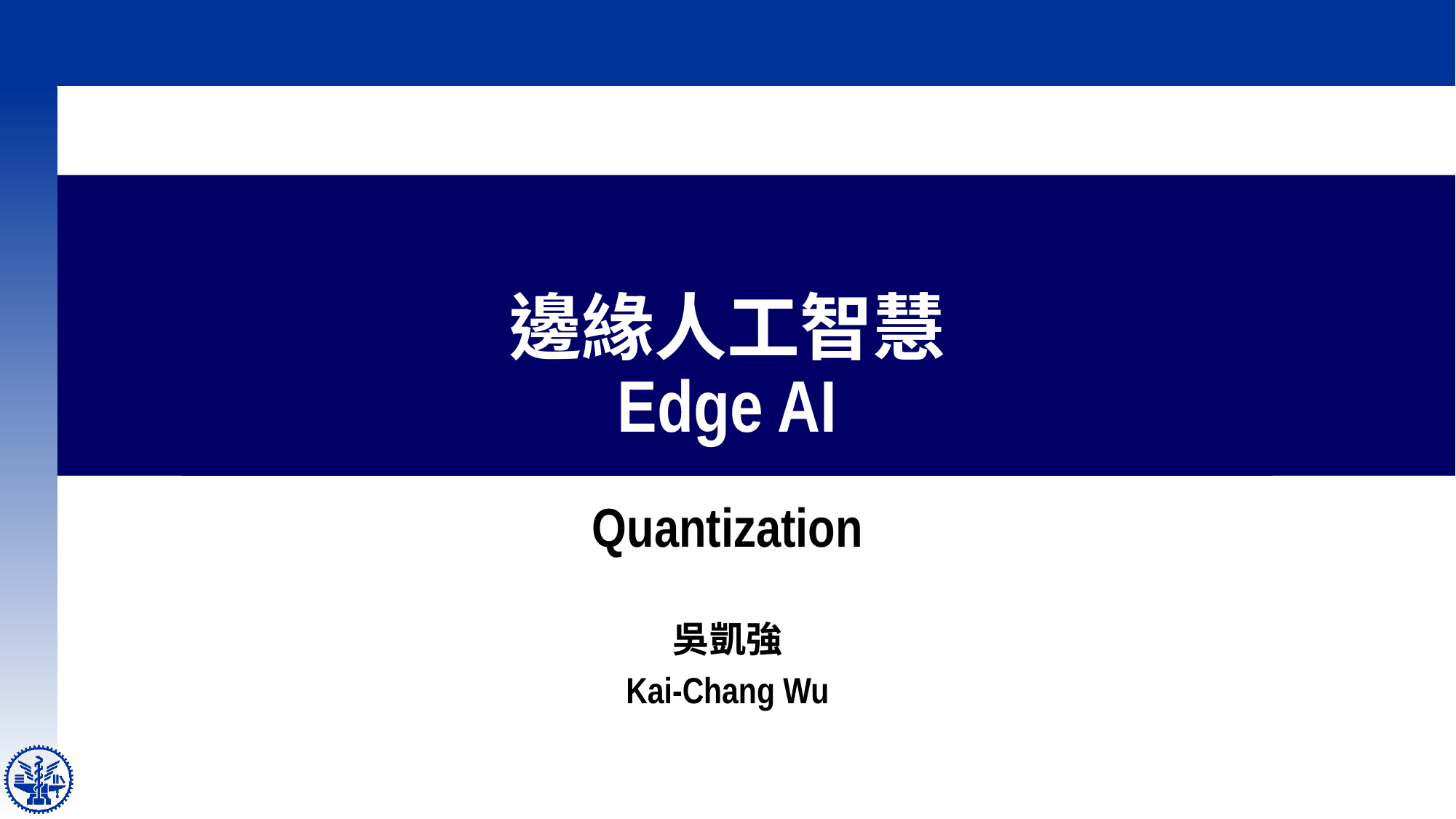

# 邊緣人工智慧 Edge AI
Quantization

吳凱強
Kai-Chang Wu